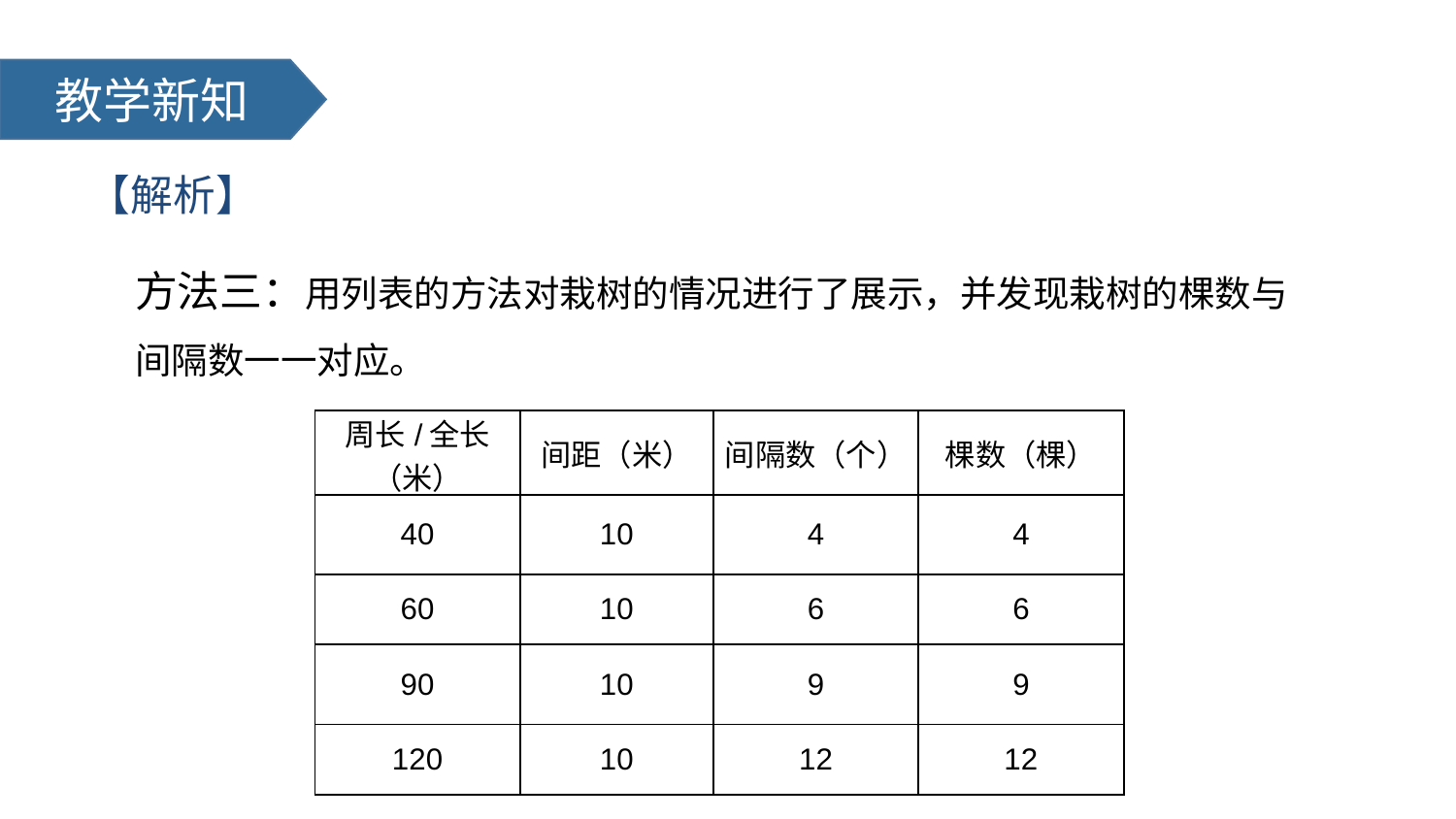

教学新知
【解析】
方法三：用列表的方法对栽树的情况进行了展示，并发现栽树的棵数与间隔数一一对应。
| 周长/全长（米） | 间距（米） | 间隔数（个） | 棵数（棵） |
| --- | --- | --- | --- |
| 40 | 10 | 4 | 4 |
| 60 | 10 | 6 | 6 |
| 90 | 10 | 9 | 9 |
| 120 | 10 | 12 | 12 |